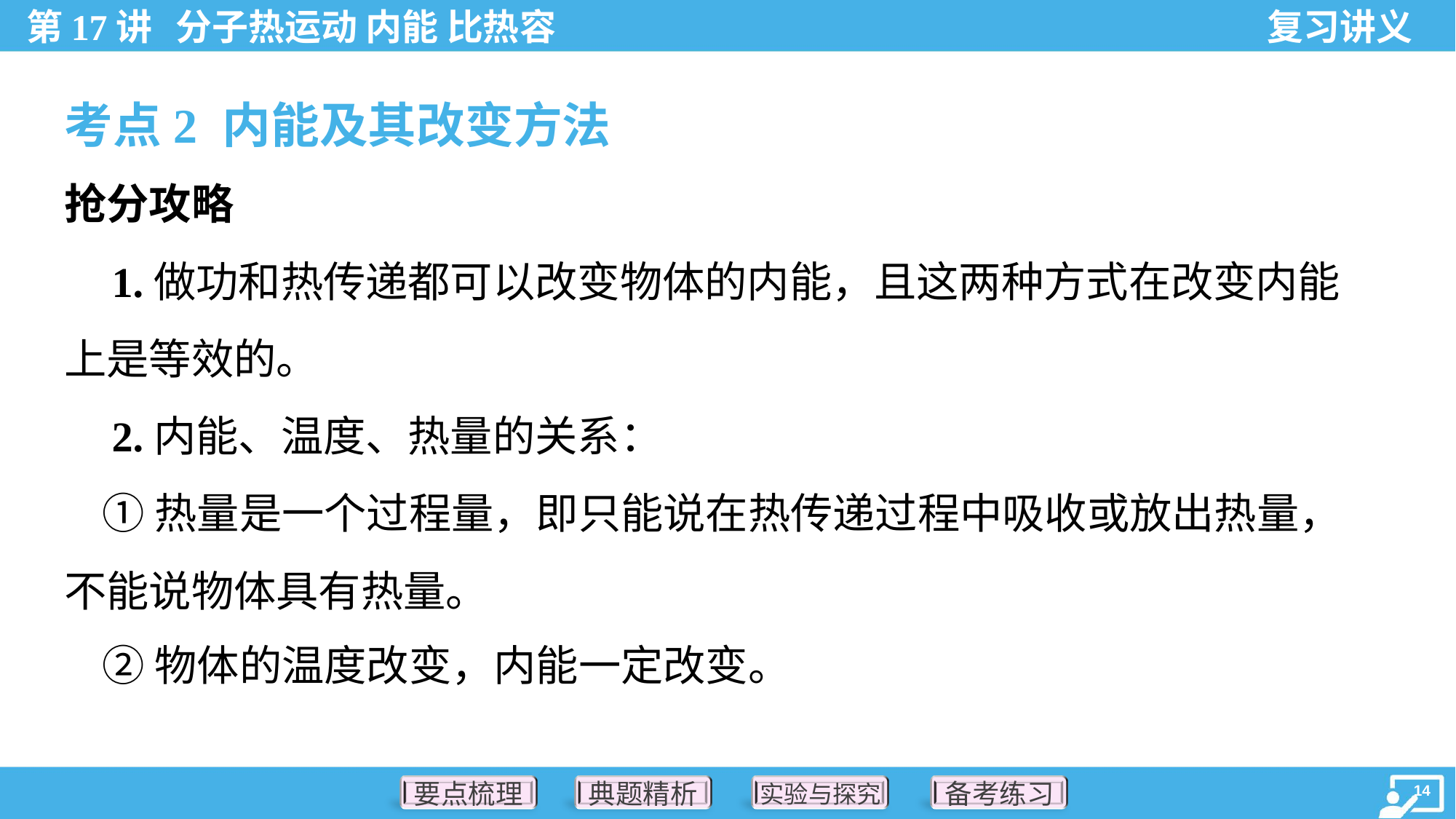

考点2 内能及其改变方法
抢分攻略
    1.做功和热传递都可以改变物体的内能，且这两种方式在改变内能
上是等效的。
    2.内能、温度、热量的关系：
    ①热量是一个过程量，即只能说在热传递过程中吸收或放出热量，
不能说物体具有热量。
    ②物体的温度改变，内能一定改变。